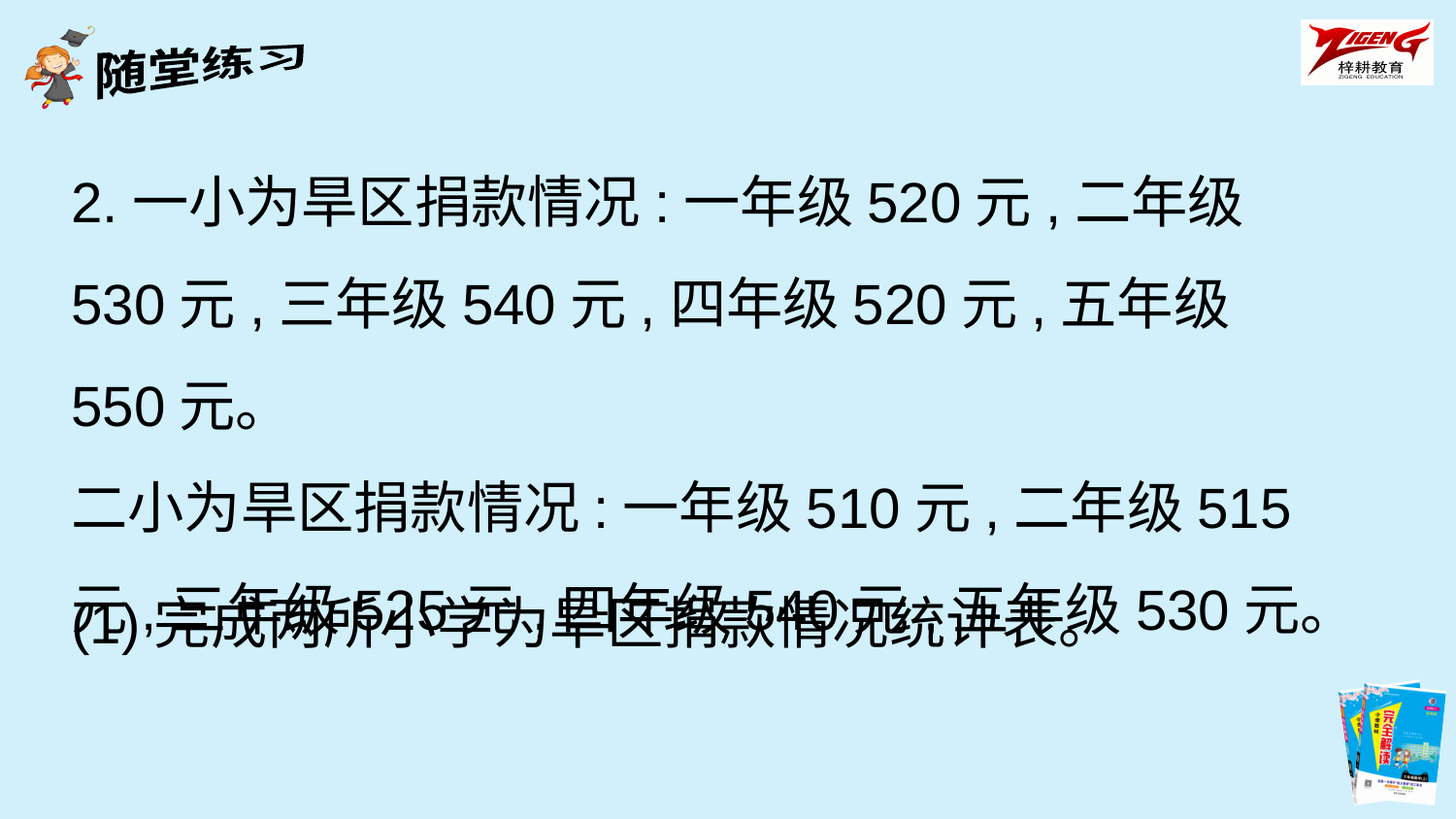

2.一小为旱区捐款情况:一年级520元,二年级530元,三年级540元,四年级520元,五年级550元。
二小为旱区捐款情况:一年级510元,二年级515元,三年级525元,四年级540元,五年级530元。
(1)完成两所小学为旱区捐款情况统计表。